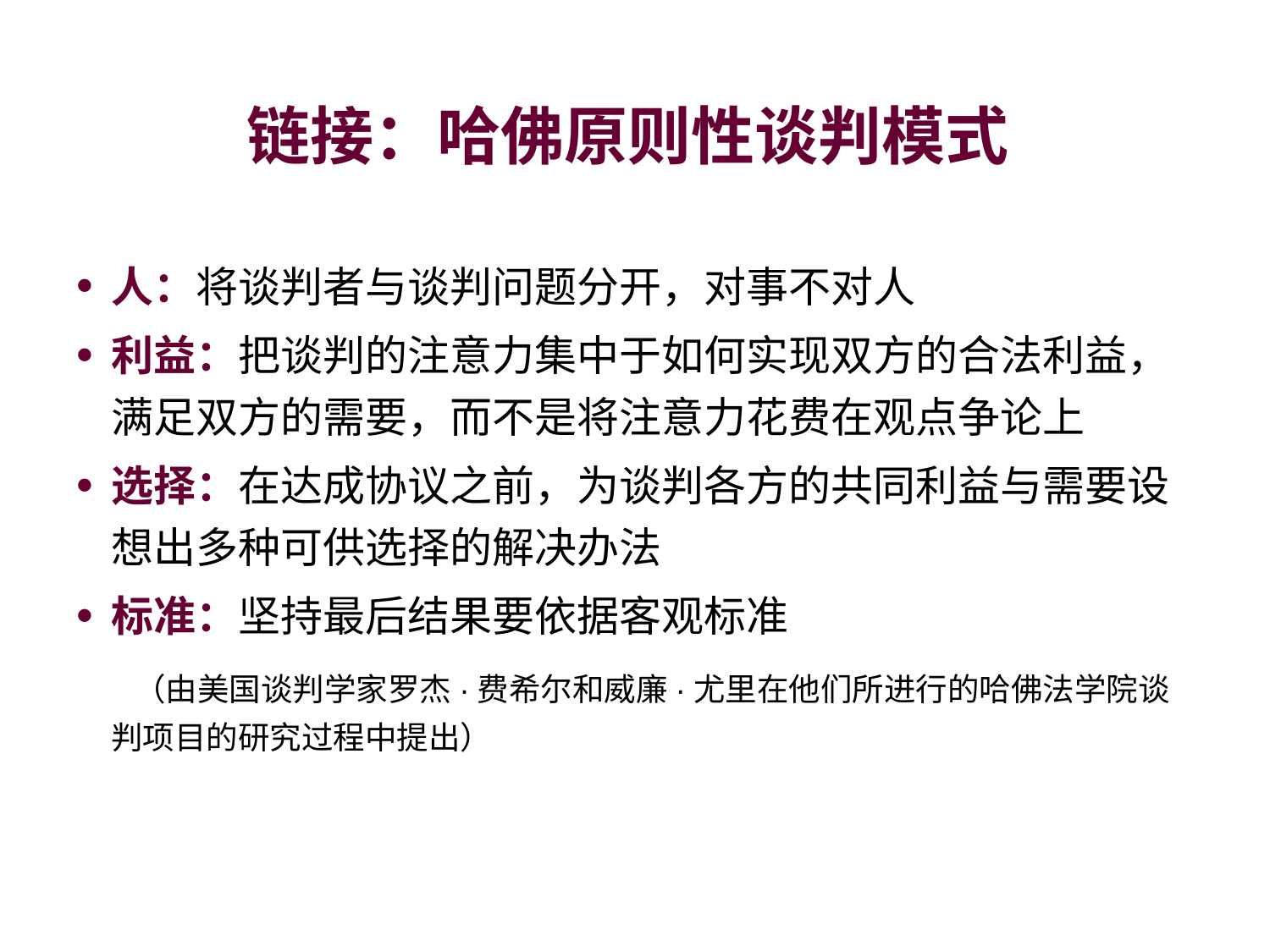

# 链接：哈佛原则性谈判模式
人：将谈判者与谈判问题分开，对事不对人
利益：把谈判的注意力集中于如何实现双方的合法利益，满足双方的需要，而不是将注意力花费在观点争论上
选择：在达成协议之前，为谈判各方的共同利益与需要设想出多种可供选择的解决办法
标准：坚持最后结果要依据客观标准
     （由美国谈判学家罗杰·费希尔和威廉·尤里在他们所进行的哈佛法学院谈判项目的研究过程中提出）